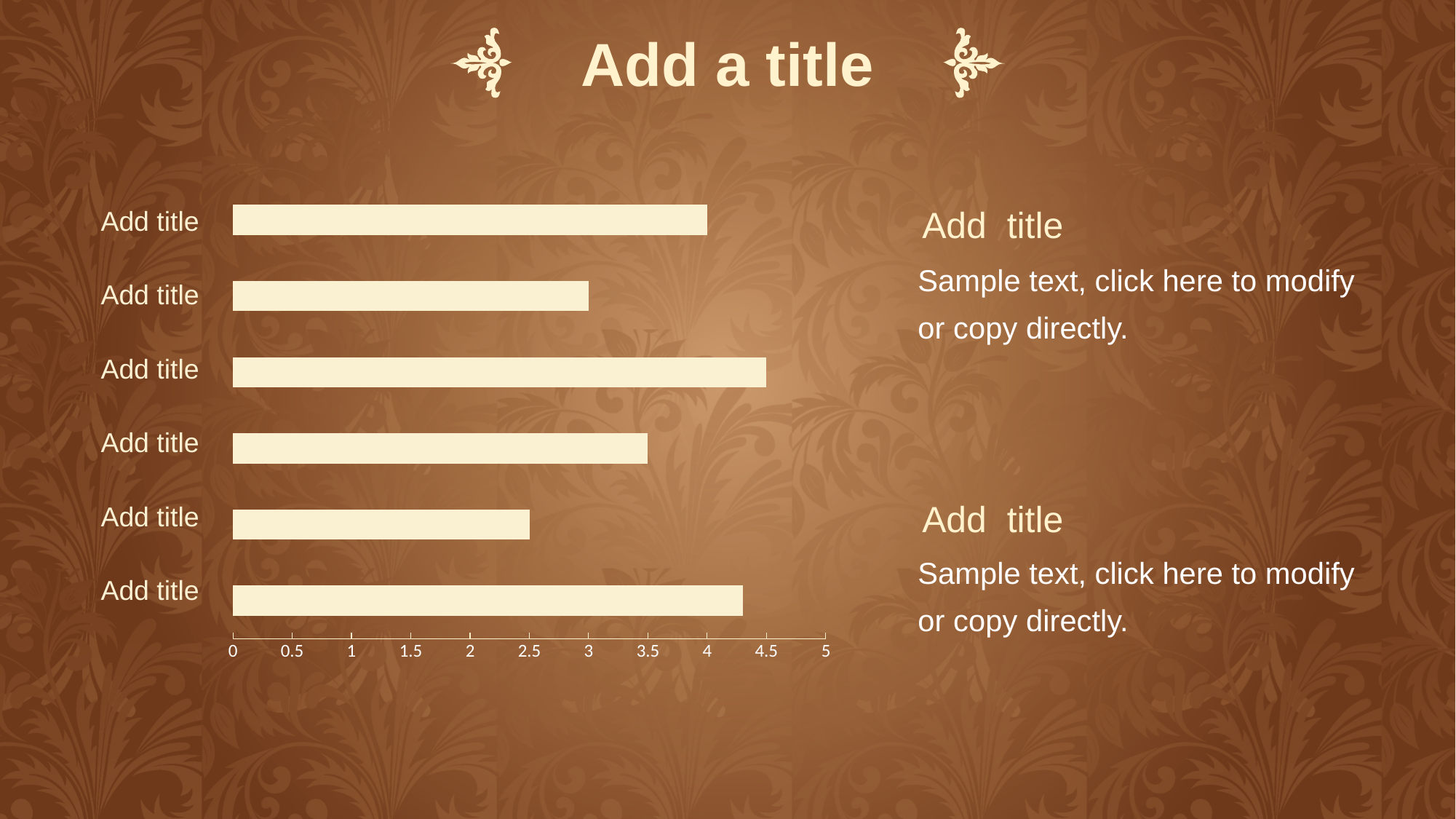

Add a title

### Chart

| Category | 系列 1 |
|---|---|
| 类别 1 | 4.3 |
| 类别 2 | 2.5 |
| 类别 3 | 3.5 |
| 类别 4 | 4.5 |
Add  title
Add title
Sample text, click here to modify or copy directly.
Add title
Add title
Add title
Add  title
Add title
Sample text, click here to modify or copy directly.
Add title